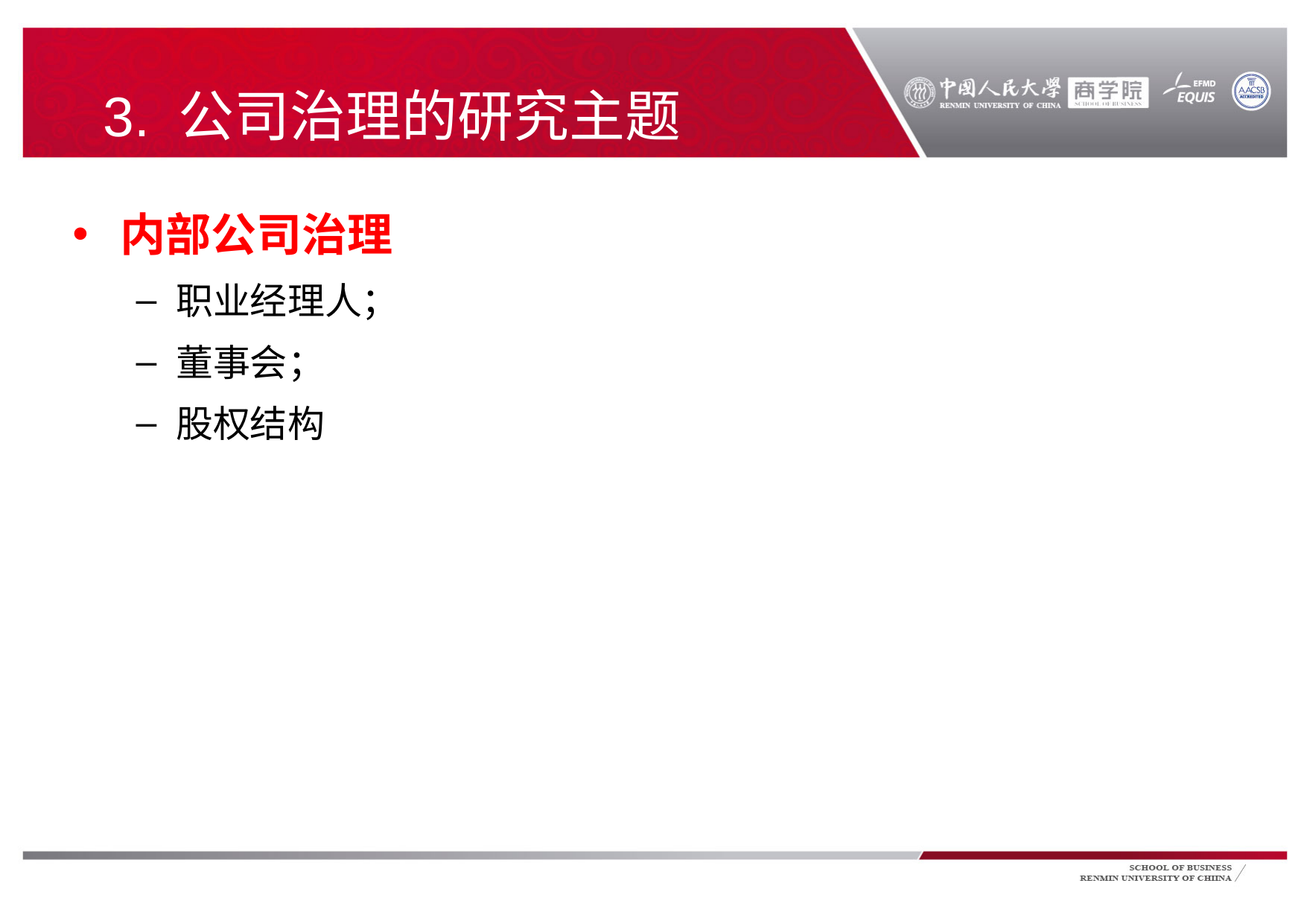

# 3. 公司治理的研究主题
内部公司治理
职业经理人；
董事会；
股权结构